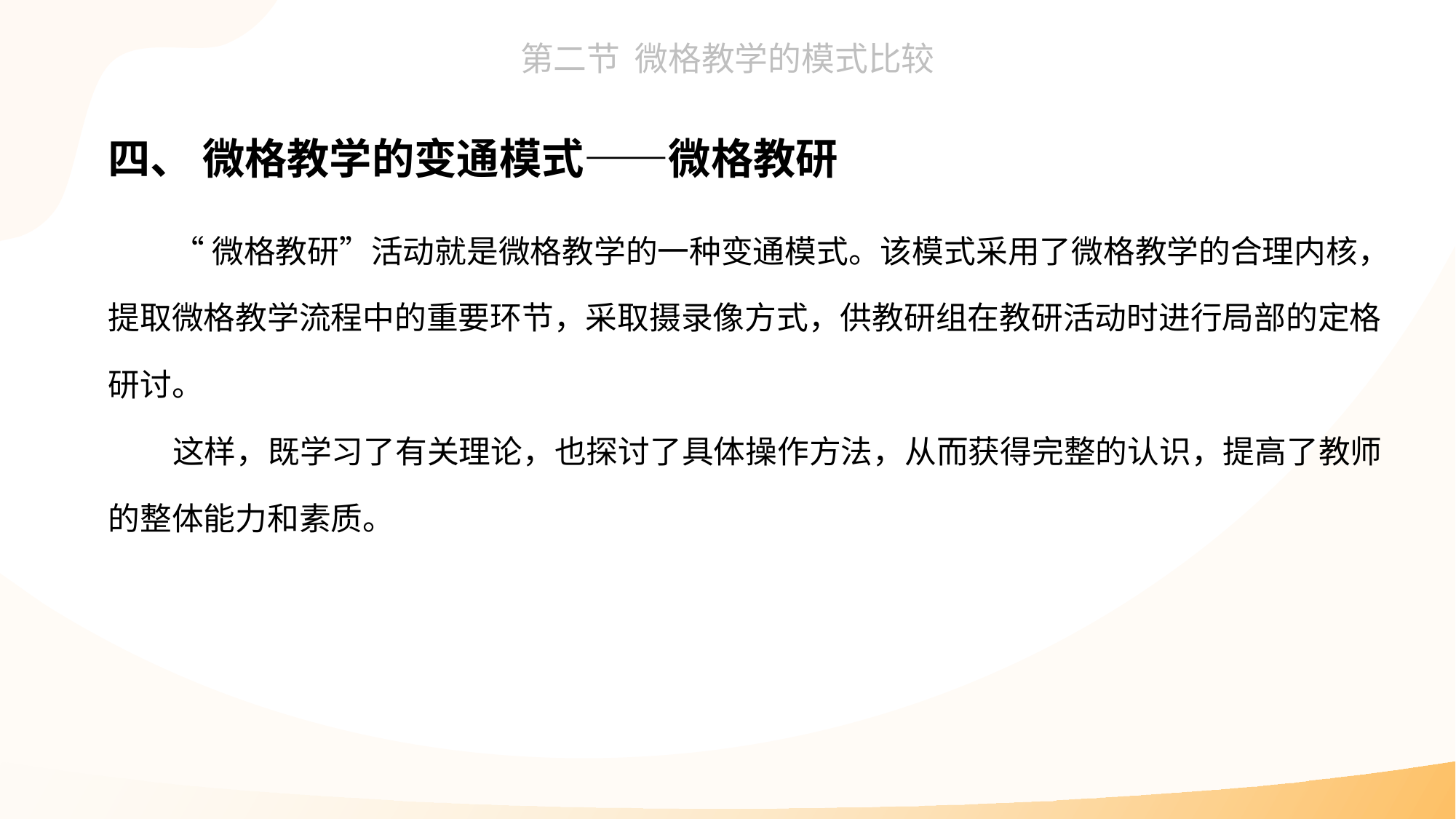

四、 微格教学的变通模式——微格教研
“微格教研”活动就是微格教学的一种变通模式。该模式采用了微格教学的合理内核，提取微格教学流程中的重要环节，采取摄录像方式，供教研组在教研活动时进行局部的定格研讨。
这样，既学习了有关理论，也探讨了具体操作方法，从而获得完整的认识，提高了教师的整体能力和素质。